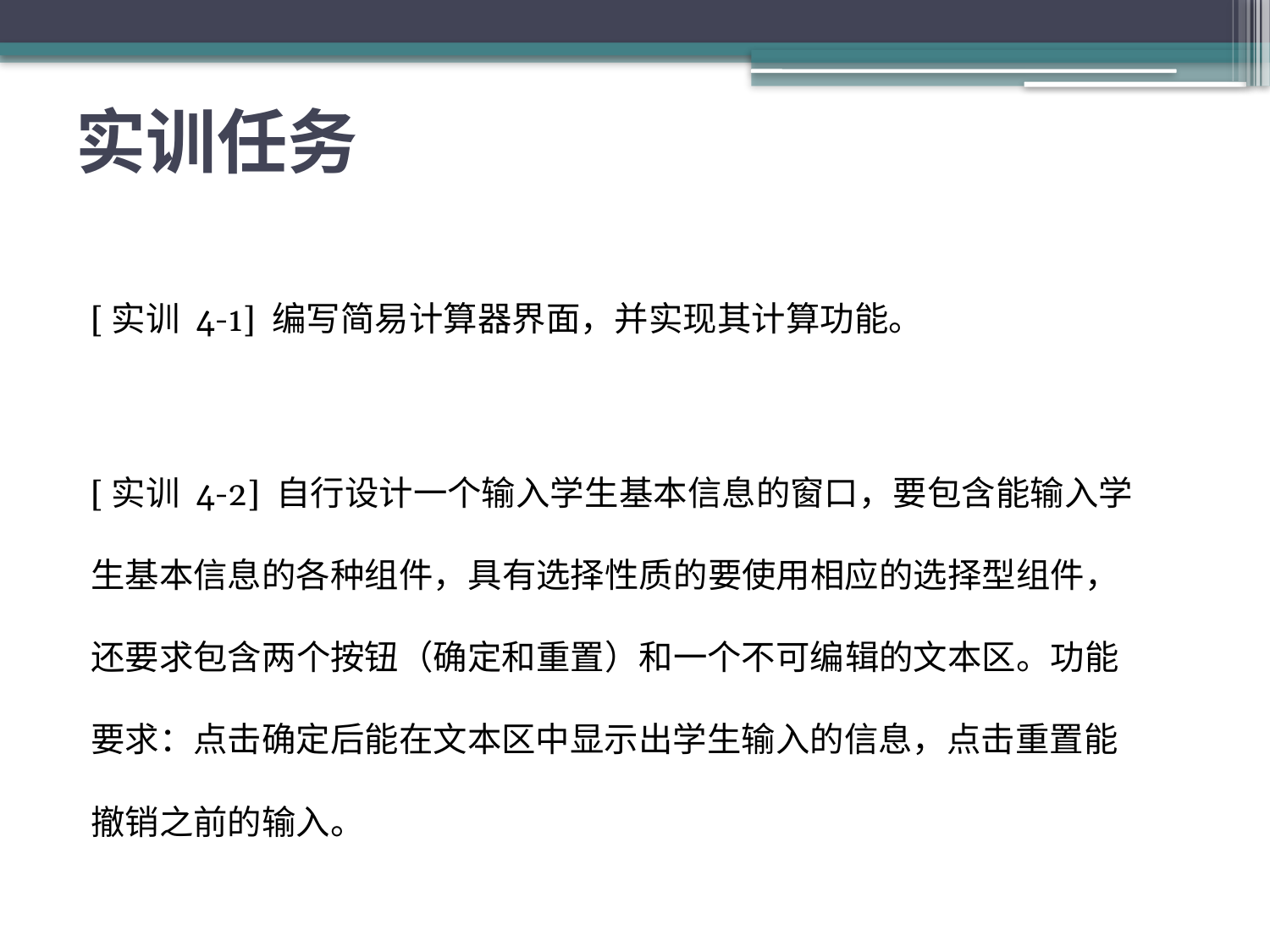

# 实训任务
[实训 4-1] 编写简易计算器界面，并实现其计算功能。

[实训 4-2] 自行设计一个输入学生基本信息的窗口，要包含能输入学生基本信息的各种组件，具有选择性质的要使用相应的选择型组件，还要求包含两个按钮（确定和重置）和一个不可编辑的文本区。功能要求：点击确定后能在文本区中显示出学生输入的信息，点击重置能撤销之前的输入。